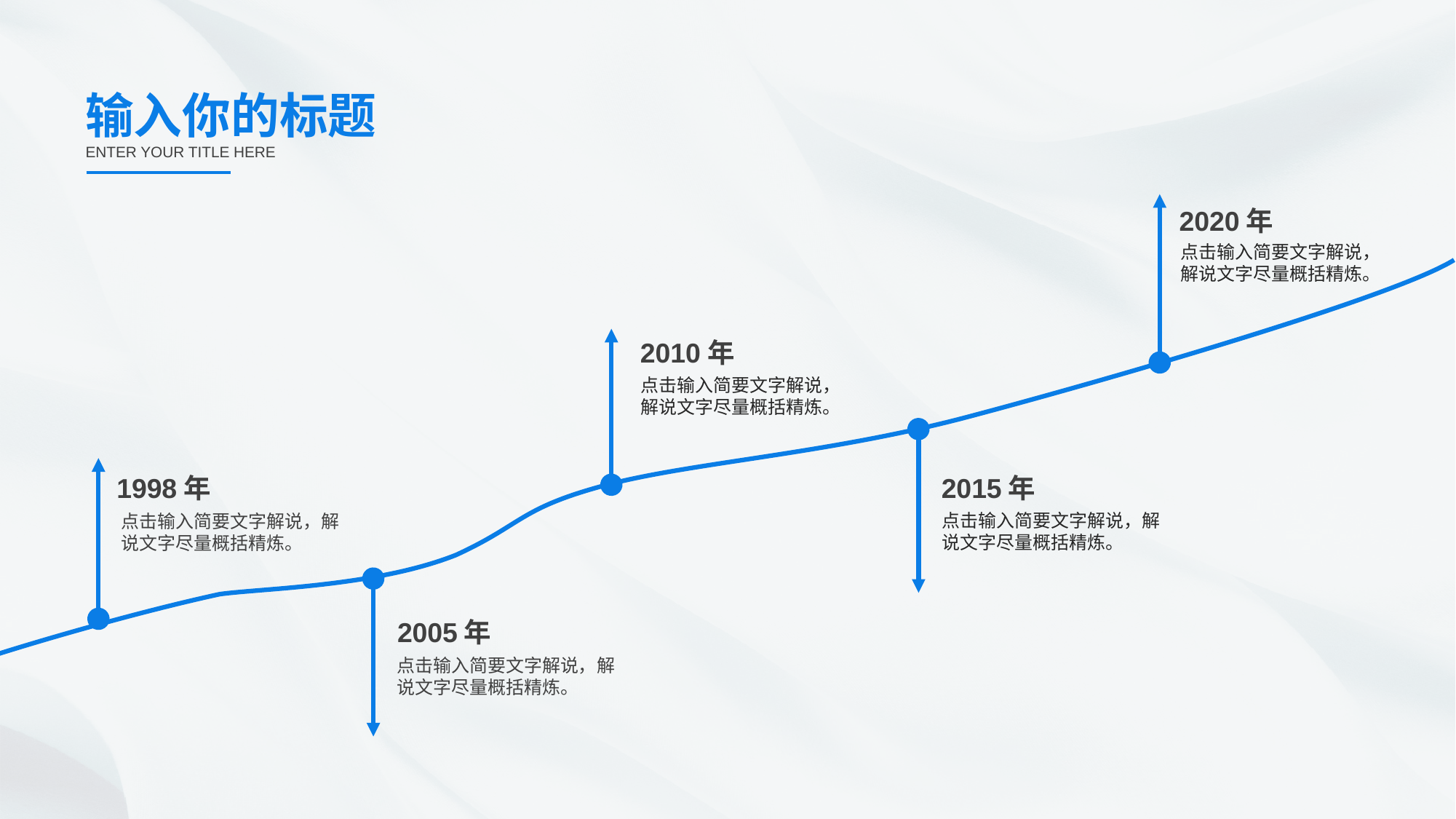

输入你的标题
ENTER YOUR TITLE HERE
2020年
点击输入简要文字解说，解说文字尽量概括精炼。
2010年

点击输入简要文字解说，解说文字尽量概括精炼。

2015年
1998年

点击输入简要文字解说，解说文字尽量概括精炼。
点击输入简要文字解说，解说文字尽量概括精炼。

2005年
点击输入简要文字解说，解说文字尽量概括精炼。